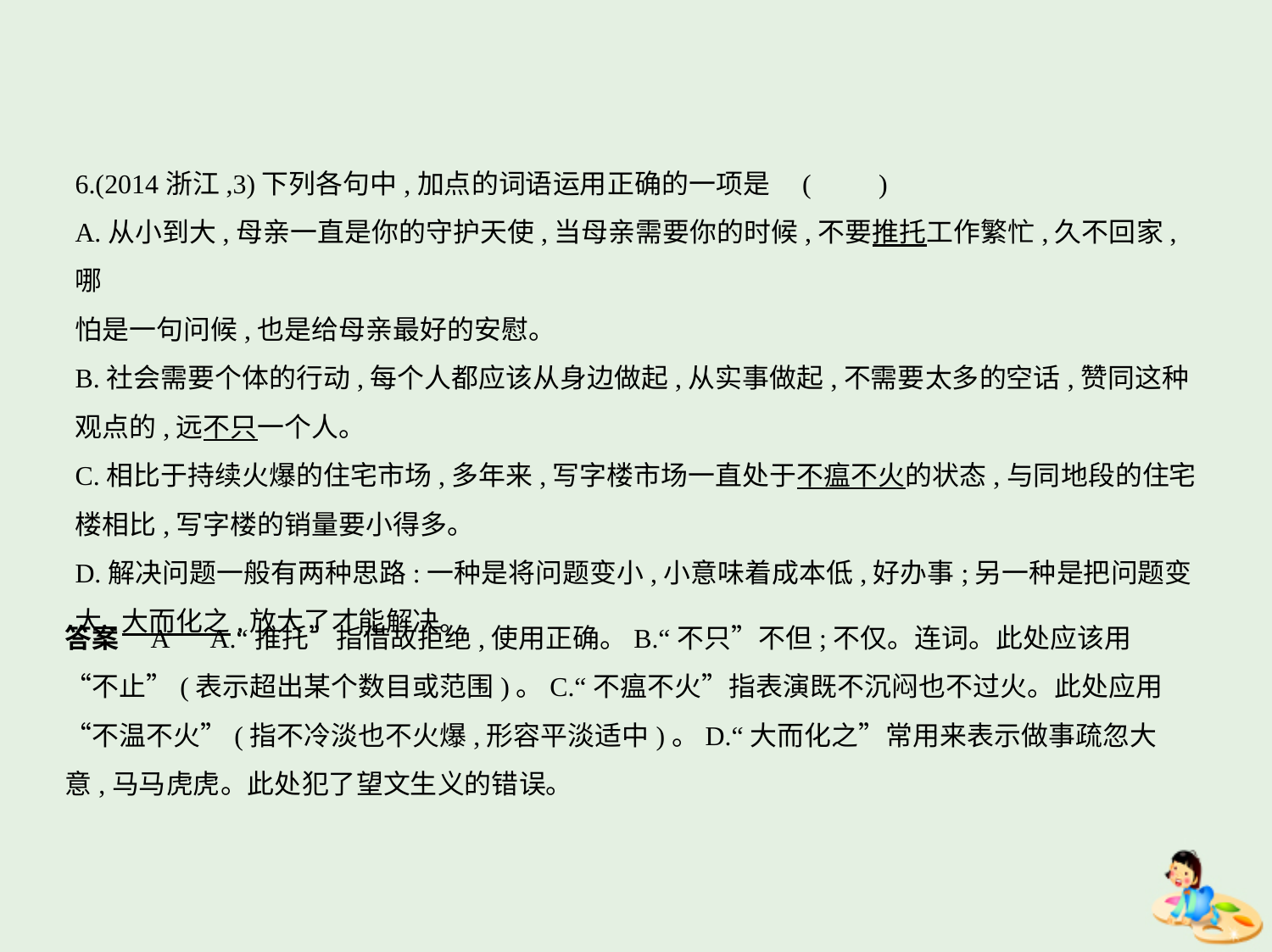

6.(2014浙江,3)下列各句中,加点的词语运用正确的一项是 (　　)
A.从小到大,母亲一直是你的守护天使,当母亲需要你的时候,不要推托工作繁忙,久不回家,哪
怕是一句问候,也是给母亲最好的安慰。
B.社会需要个体的行动,每个人都应该从身边做起,从实事做起,不需要太多的空话,赞同这种
观点的,远不只一个人。
C.相比于持续火爆的住宅市场,多年来,写字楼市场一直处于不瘟不火的状态,与同地段的住宅
楼相比,写字楼的销量要小得多。
D.解决问题一般有两种思路:一种是将问题变小,小意味着成本低,好办事;另一种是把问题变
大,大而化之,放大了才能解决。
答案    A　A.“推托”指借故拒绝,使用正确。B.“不只”不但;不仅。连词。此处应该用
“不止”(表示超出某个数目或范围)。C.“不瘟不火”指表演既不沉闷也不过火。此处应用
“不温不火”(指不冷淡也不火爆,形容平淡适中)。D.“大而化之”常用来表示做事疏忽大
意,马马虎虎。此处犯了望文生义的错误。